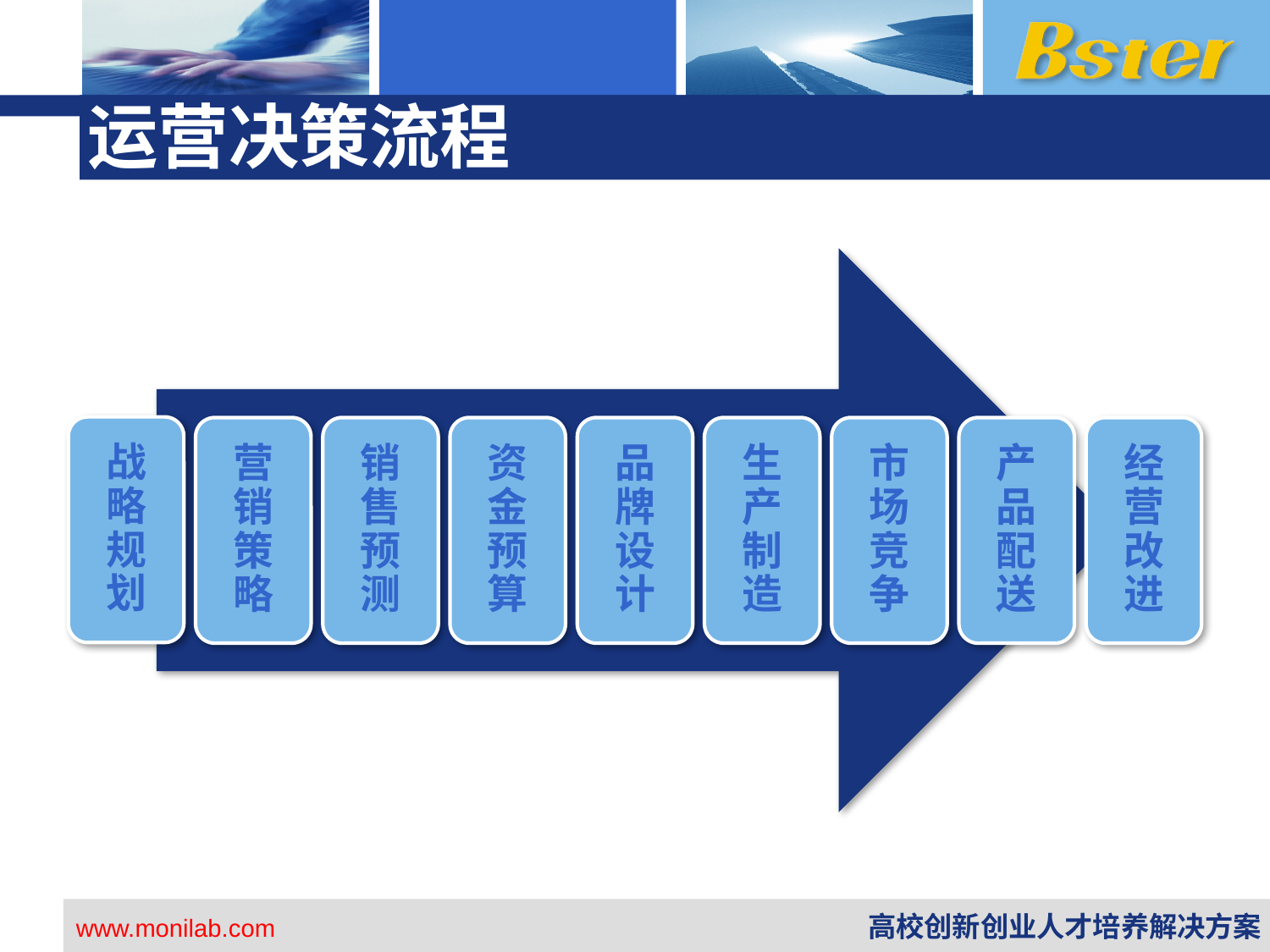

# 运营决策流程

战略规划

营销策略

销售预测

资金预算

品牌设计

生产制造

市场竞争

产品配送

经营改进